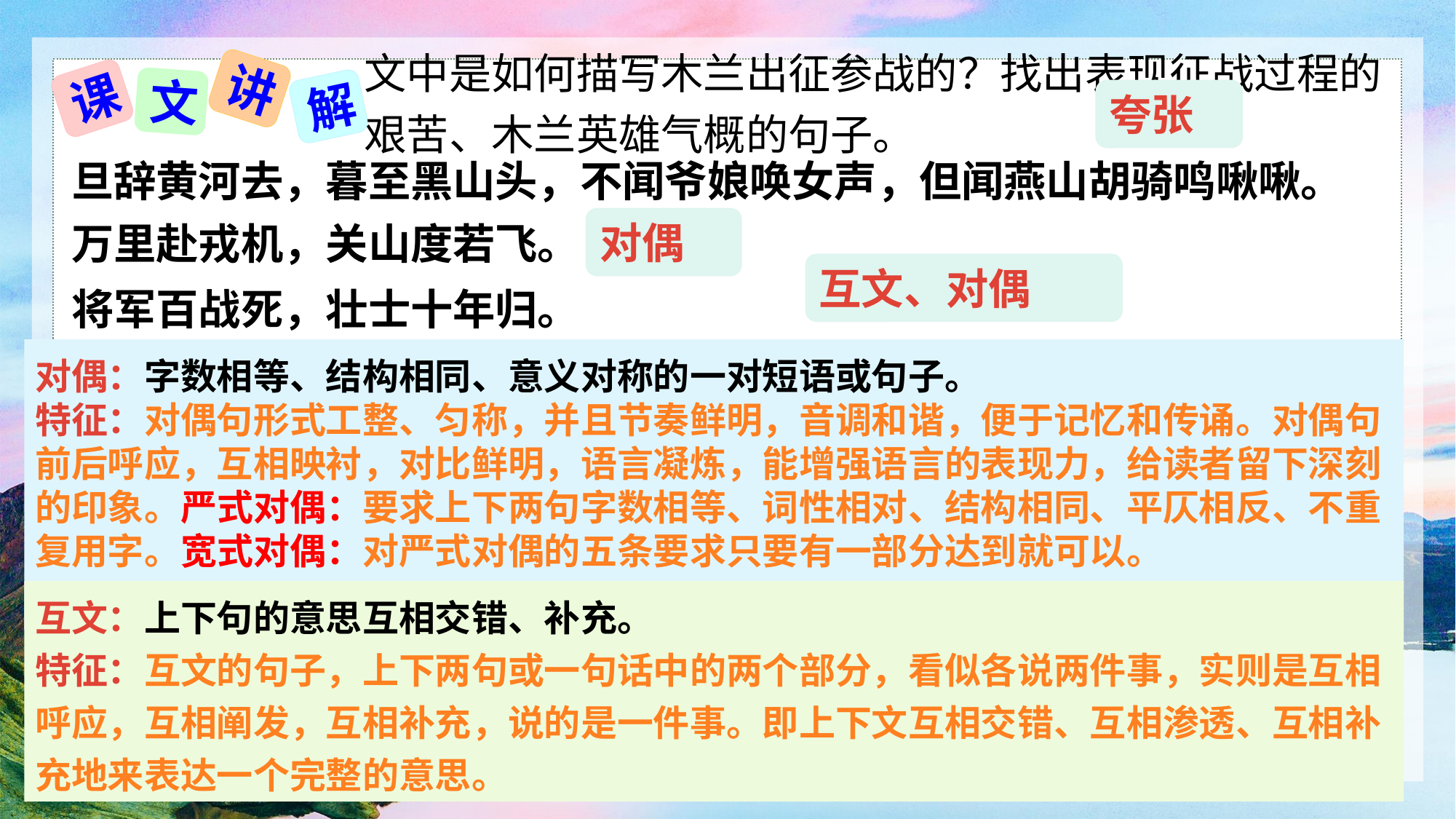

文中是如何描写木兰出征参战的？找出表现征战过程的艰苦、木兰英雄气概的句子。
讲
课
文
解
夸张
旦辞黄河去，暮至黑山头，不闻爷娘唤女声，但闻燕山胡骑鸣啾啾。
对偶
万里赴戎机，关山度若飞。
互文、对偶
将军百战死，壮士十年归。
对偶：字数相等、结构相同、意义对称的一对短语或句子。
特征：对偶句形式工整、匀称，并且节奏鲜明，音调和谐，便于记忆和传诵。对偶句前后呼应，互相映衬，对比鲜明，语言凝炼，能增强语言的表现力，给读者留下深刻的印象。严式对偶：要求上下两句字数相等、词性相对、结构相同、平仄相反、不重复用字。宽式对偶：对严式对偶的五条要求只要有一部分达到就可以。

互文：上下句的意思互相交错、补充。
特征：互文的句子，上下两句或一句话中的两个部分，看似各说两件事，实则是互相呼应，互相阐发，互相补充，说的是一件事。即上下文互相交错、互相渗透、互相补充地来表达一个完整的意思。